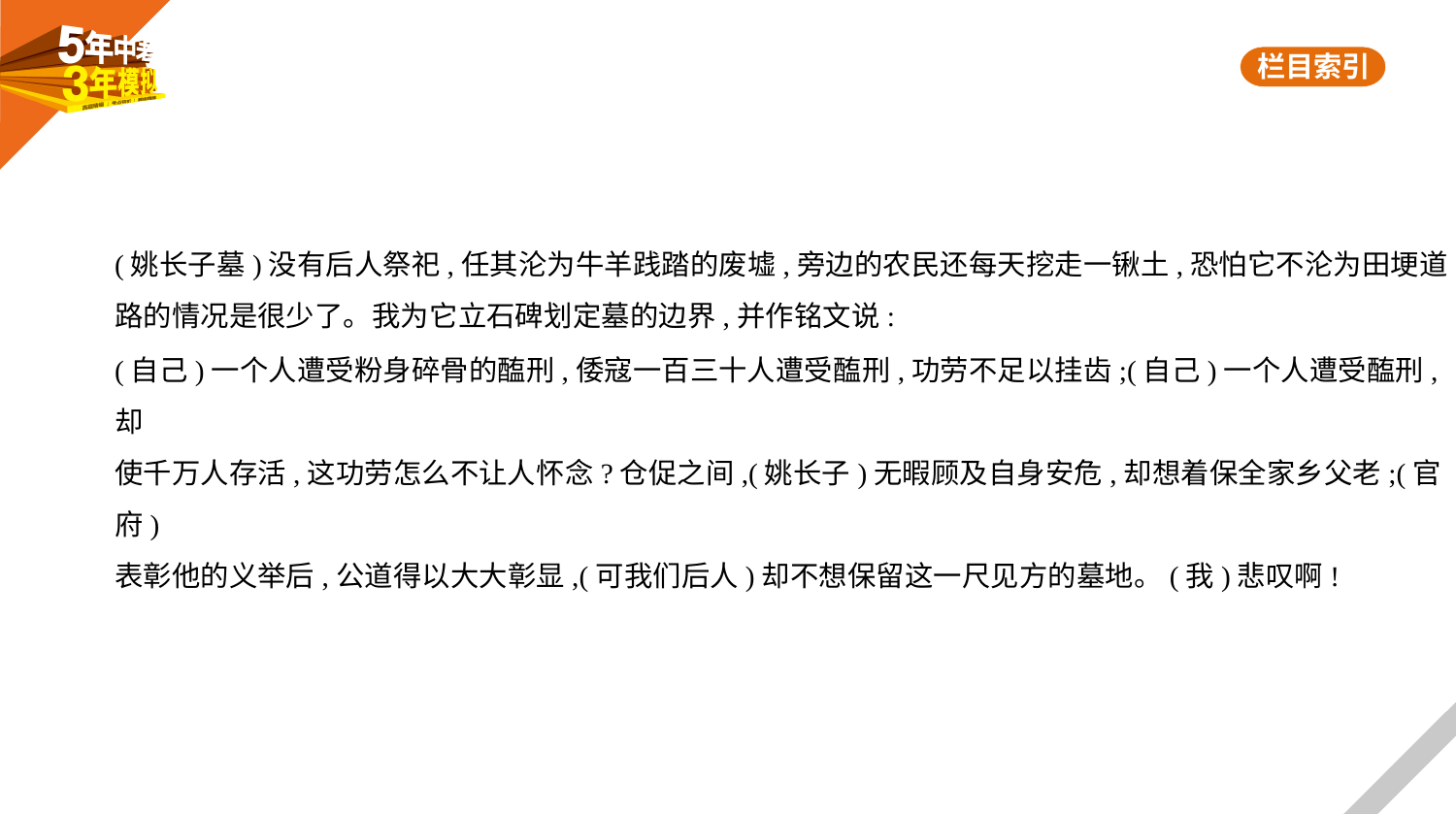

(姚长子墓)没有后人祭祀,任其沦为牛羊践踏的废墟,旁边的农民还每天挖走一锹土,恐怕它不沦为田埂道
路的情况是很少了。我为它立石碑划定墓的边界,并作铭文说:
(自己)一个人遭受粉身碎骨的醢刑,倭寇一百三十人遭受醢刑,功劳不足以挂齿;(自己)一个人遭受醢刑,却
使千万人存活,这功劳怎么不让人怀念?仓促之间,(姚长子)无暇顾及自身安危,却想着保全家乡父老;(官府)
表彰他的义举后,公道得以大大彰显,(可我们后人)却不想保留这一尺见方的墓地。(我)悲叹啊!